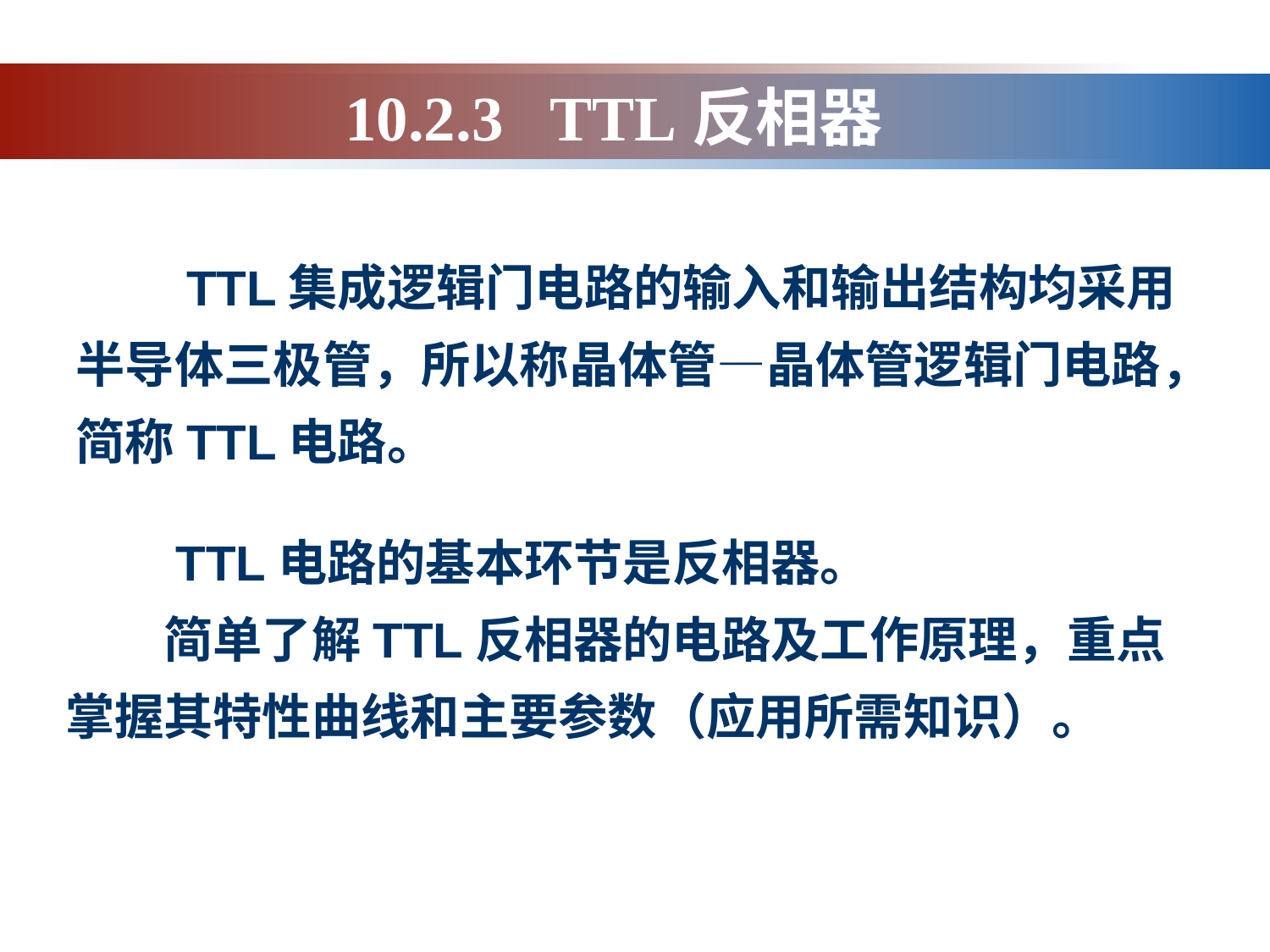

10.2.3   TTL反相器
　　TTL集成逻辑门电路的输入和输出结构均采用半导体三极管，所以称晶体管—晶体管逻辑门电路，简称TTL电路。
　　TTL电路的基本环节是反相器。
　　简单了解TTL反相器的电路及工作原理，重点掌握其特性曲线和主要参数（应用所需知识）。
63